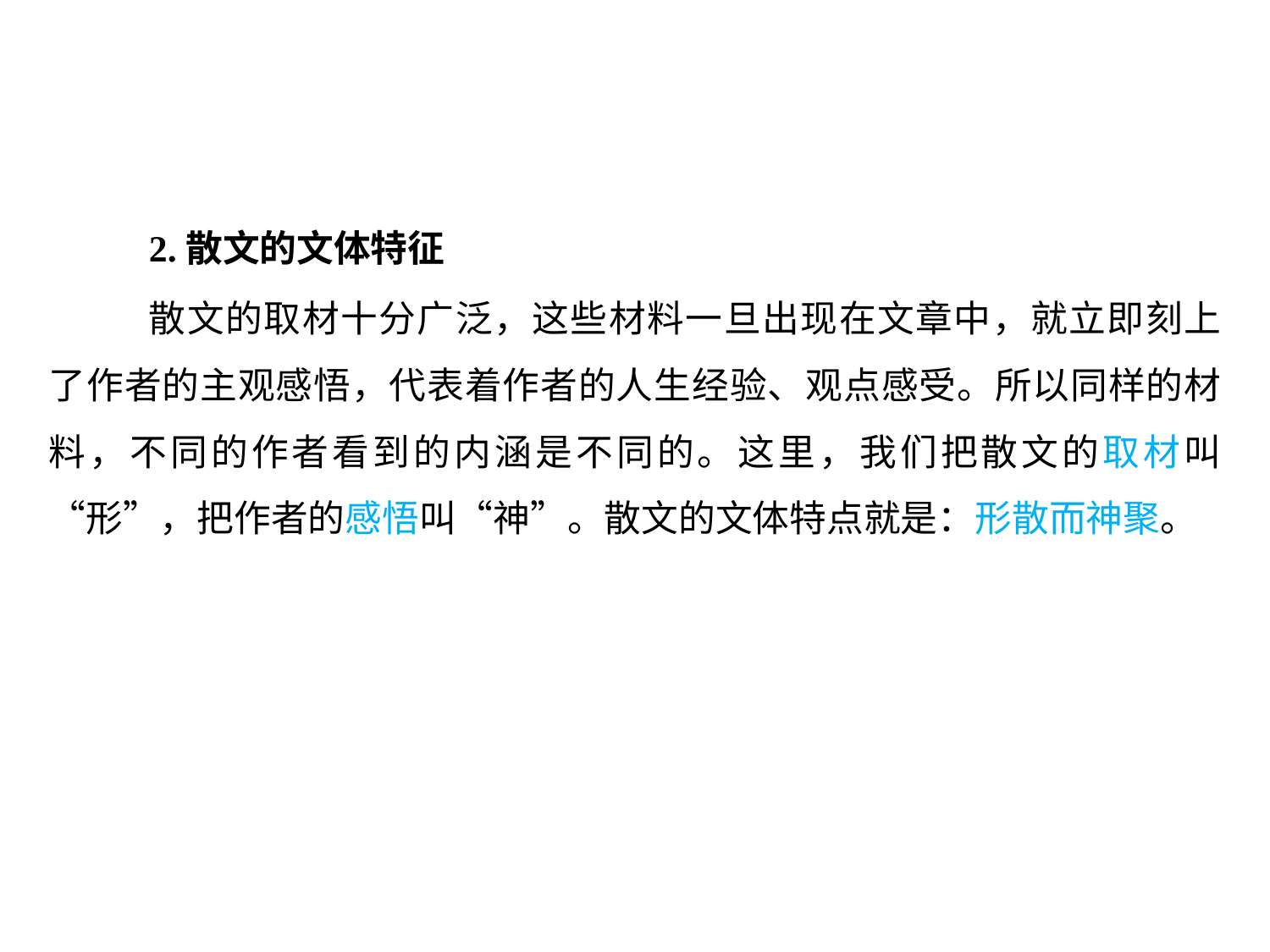

2.散文的文体特征
散文的取材十分广泛，这些材料一旦出现在文章中，就立即刻上了作者的主观感悟，代表着作者的人生经验、观点感受。所以同样的材料，不同的作者看到的内涵是不同的。这里，我们把散文的取材叫“形”，把作者的感悟叫“神”。散文的文体特点就是：形散而神聚。